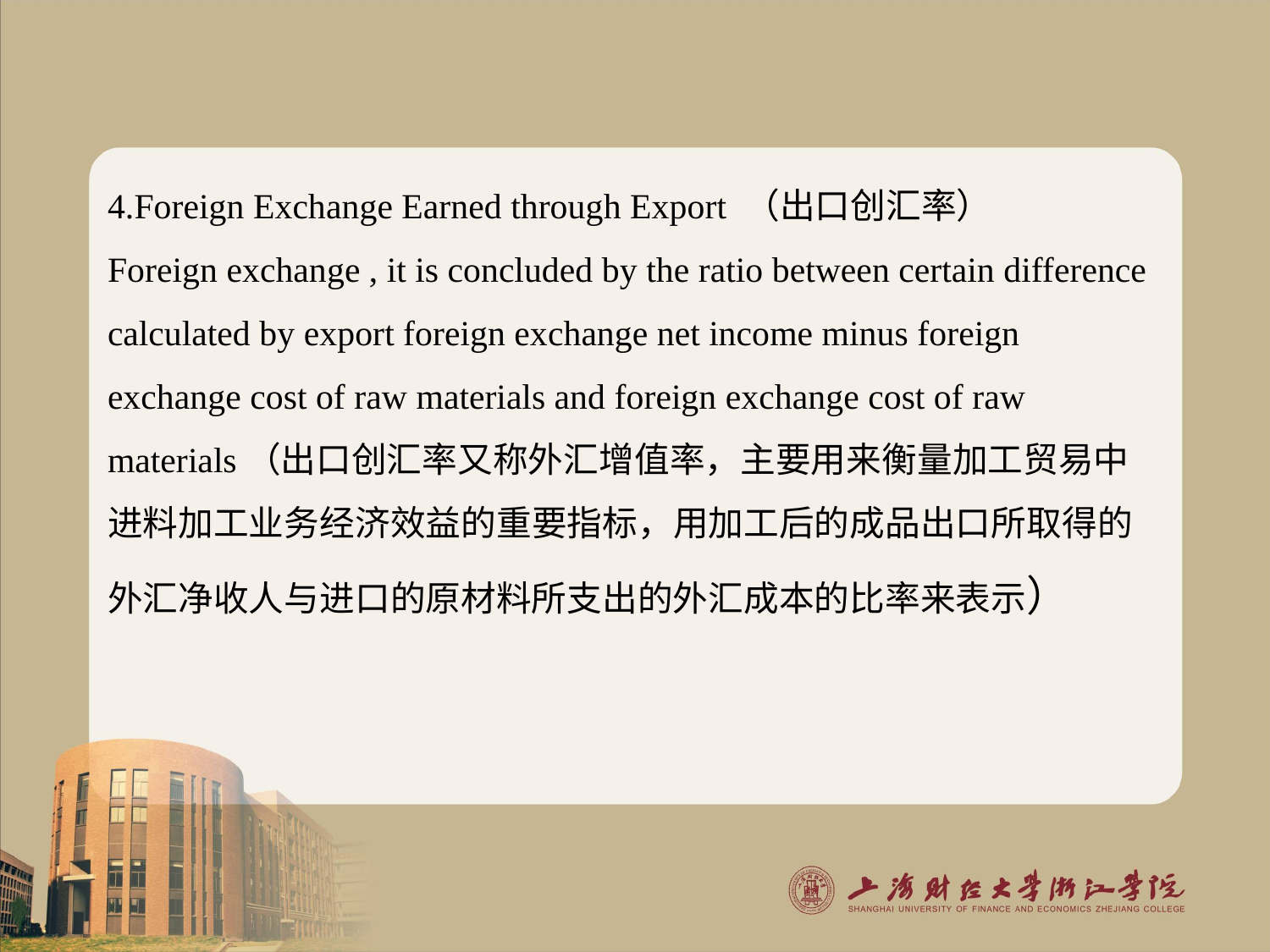

#
4.Foreign Exchange Earned through Export （出口创汇率）
Foreign exchange , it is concluded by the ratio between certain difference calculated by export foreign exchange net income minus foreign exchange cost of raw materials and foreign exchange cost of raw materials（出口创汇率又称外汇增值率，主要用来衡量加工贸易中进料加工业务经济效益的重要指标，用加工后的成品出口所取得的外汇净收人与进口的原材料所支出的外汇成本的比率来表示）